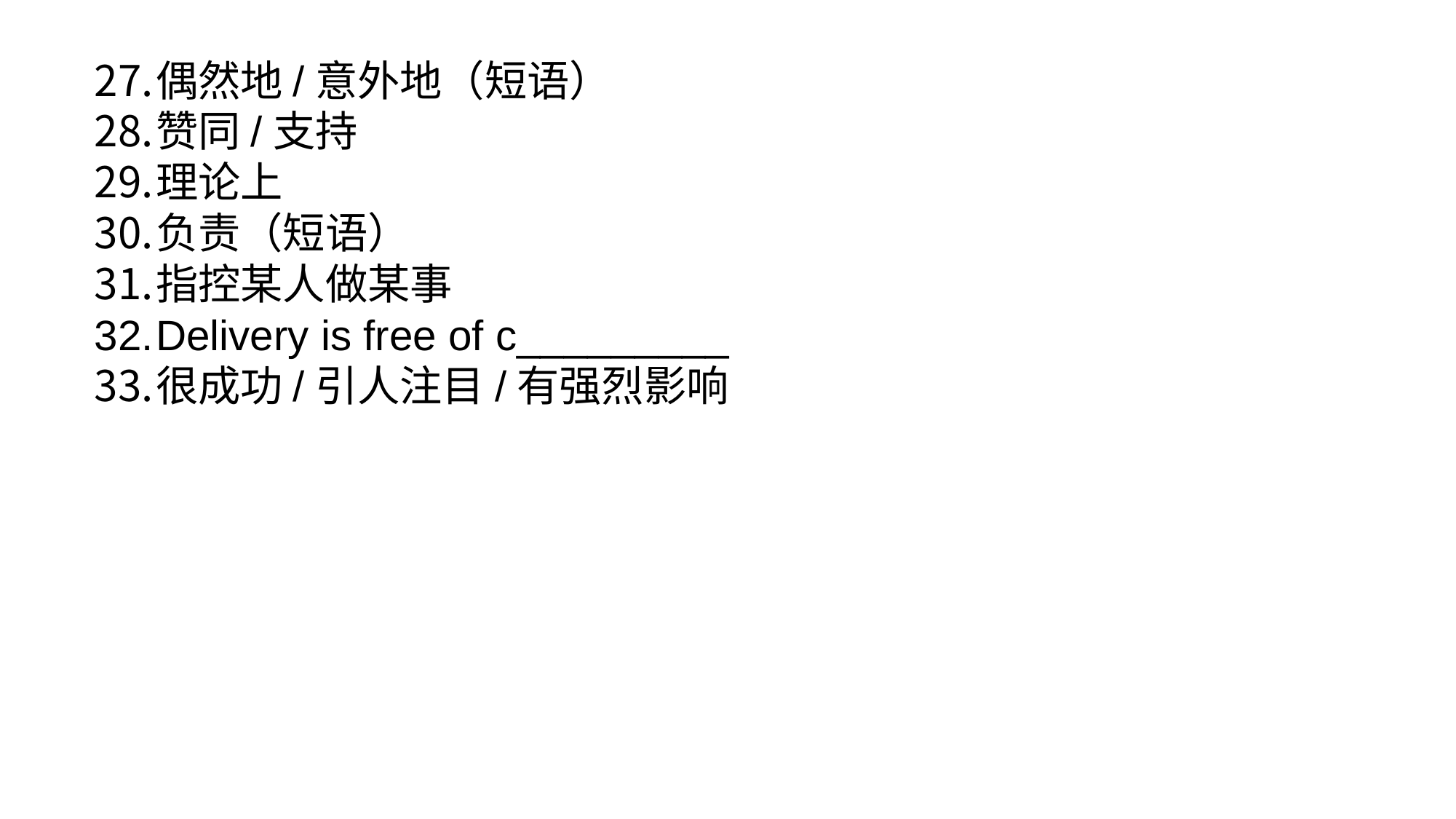

偶然地/意外地（短语）
赞同/支持
理论上
负责（短语）
指控某人做某事
Delivery is free of c_________
很成功/引人注目/有强烈影响